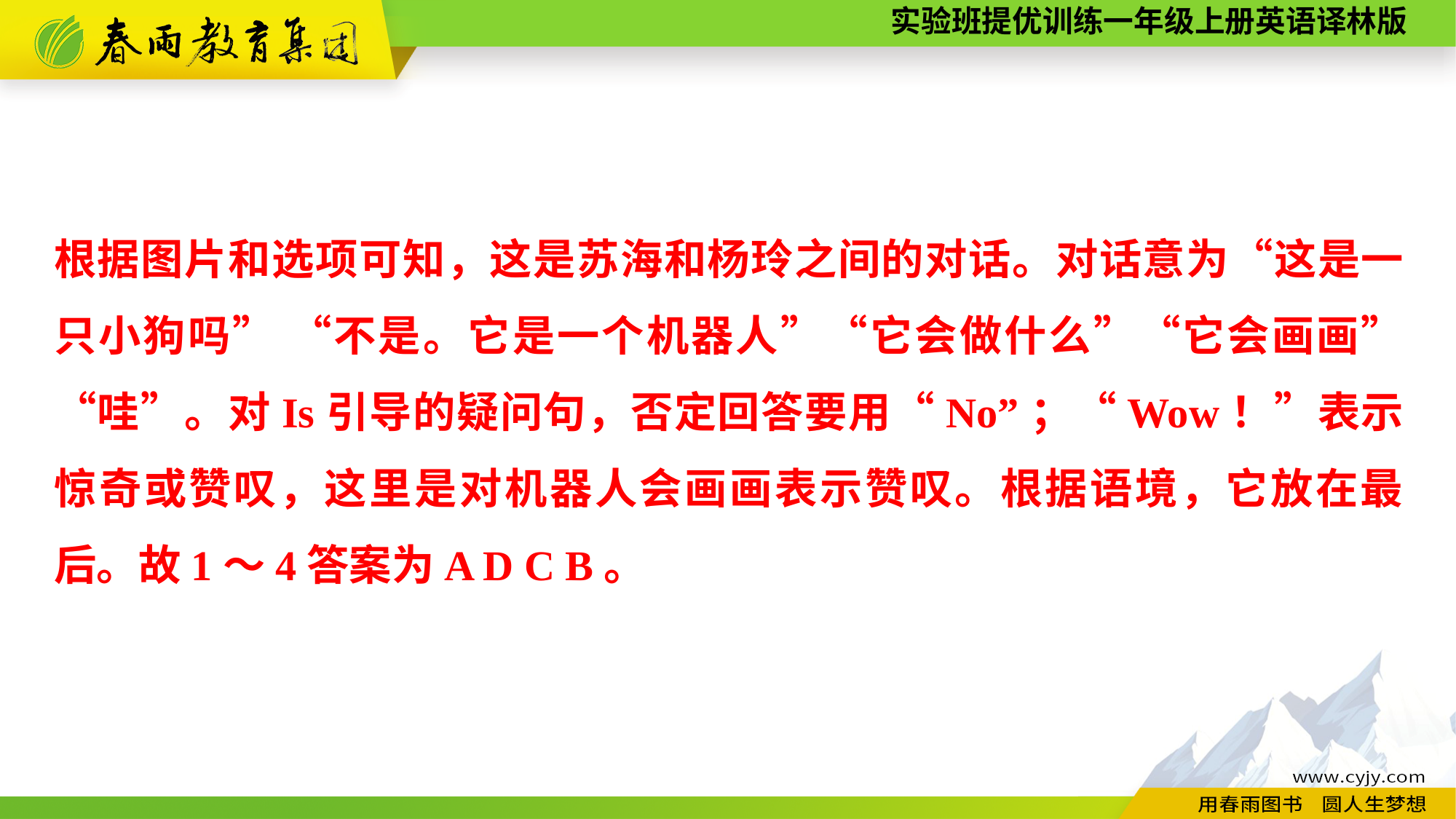

根据图片和选项可知，这是苏海和杨玲之间的对话。对话意为“这是一只小狗吗” “不是。它是一个机器人”“它会做什么”“它会画画”“哇”。对Is引导的疑问句，否定回答要用“No”；“Wow！”表示惊奇或赞叹，这里是对机器人会画画表示赞叹。根据语境，它放在最后。故1～4答案为A D C B。